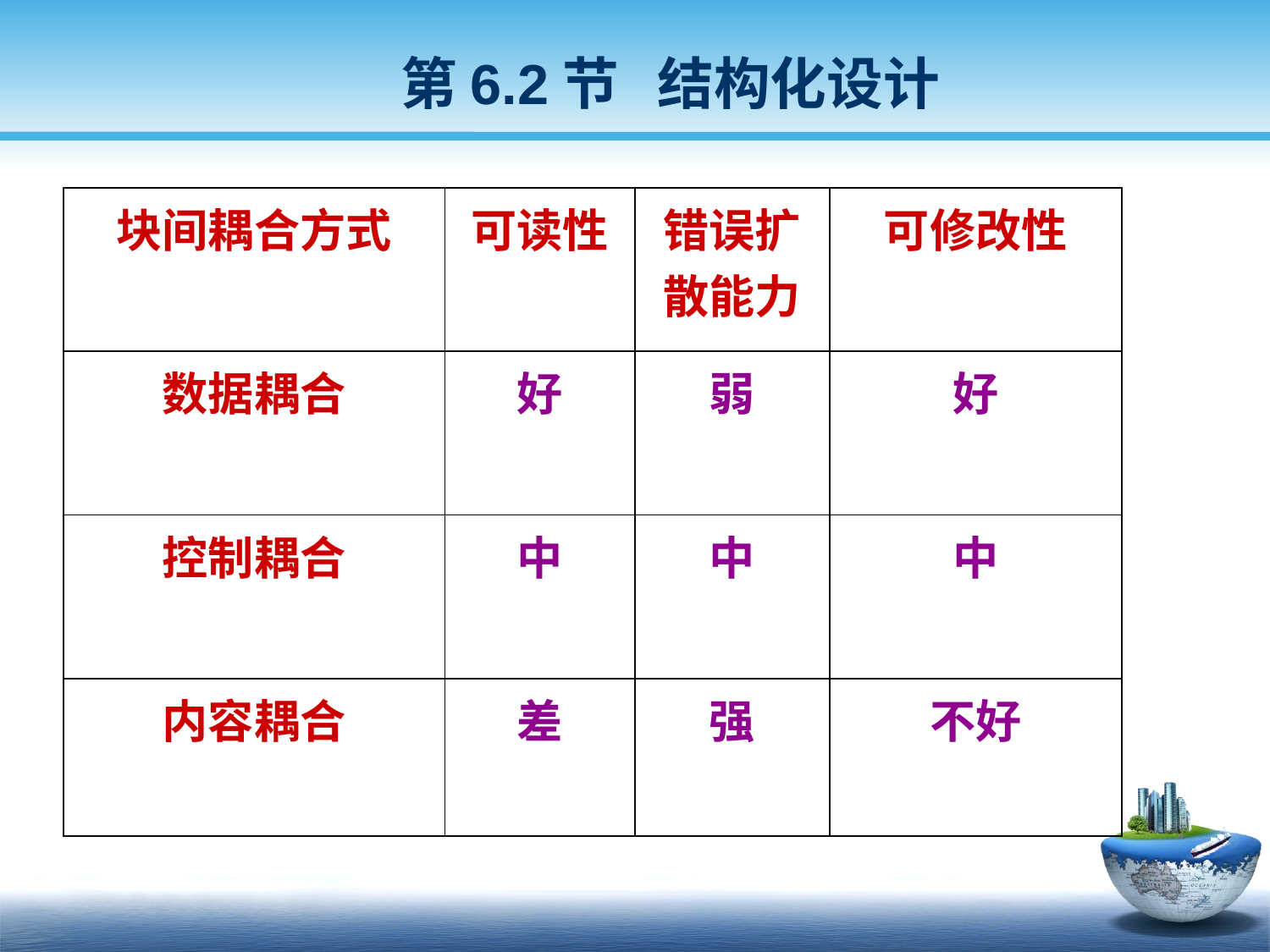

第6.2节   结构化设计
| 块间耦合方式 | 可读性 | 错误扩散能力 | 可修改性 |
| --- | --- | --- | --- |
| 数据耦合 | 好 | 弱 | 好 |
| 控制耦合 | 中 | 中 | 中 |
| 内容耦合 | 差 | 强 | 不好 |